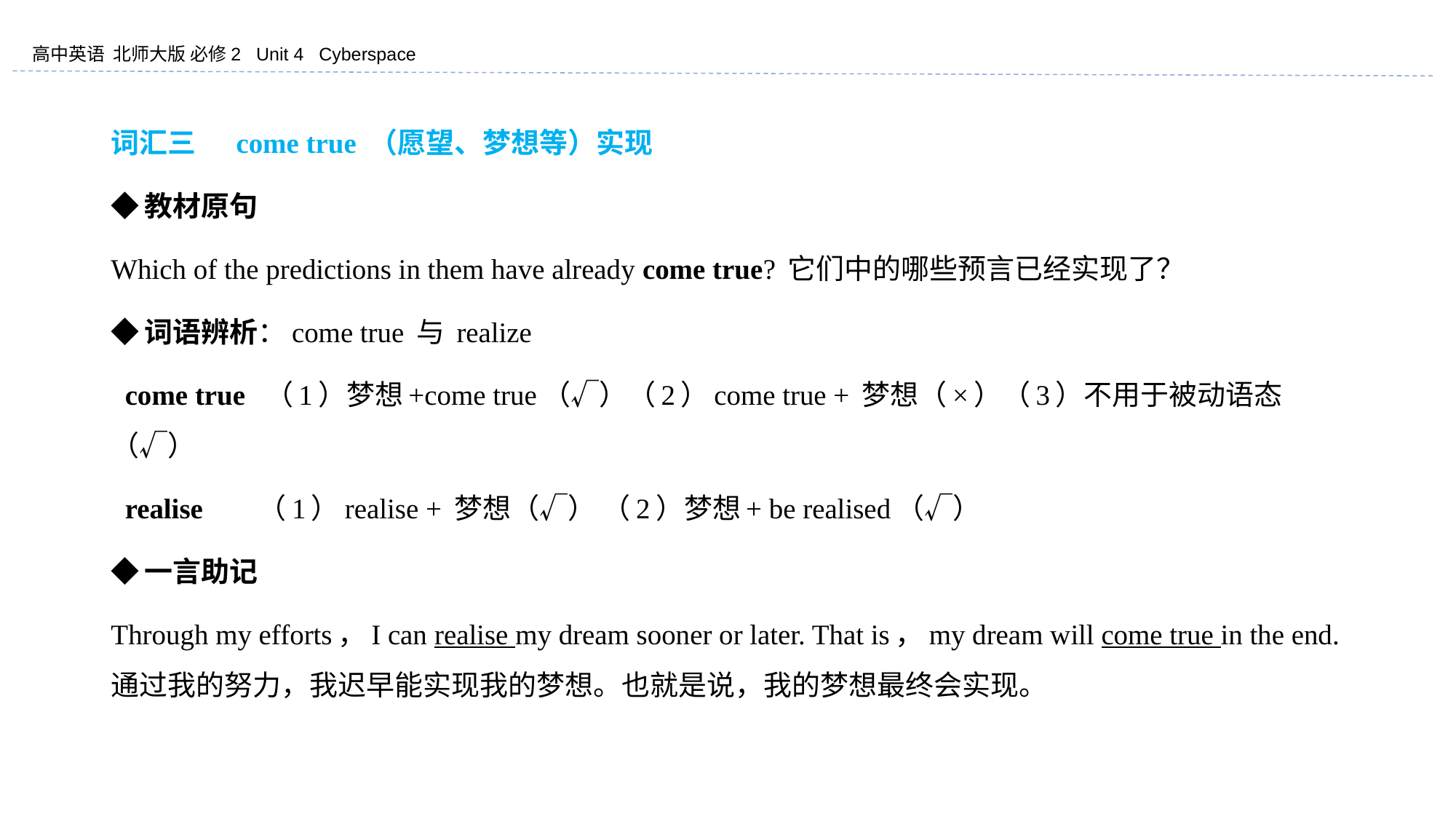

词汇三 　come true （愿望、梦想等）实现
◆教材原句
Which of the predictions in them have already come true? 它们中的哪些预言已经实现了？
◆词语辨析：come true 与 realize
  come true  （1）梦想+come true（√）（2）come true + 梦想（×）（3）不用于被动语态（√）
  realise       （1）realise + 梦想（√） （2）梦想+ be realised（√）
◆一言助记
Through my efforts，I can realise my dream sooner or later. That is，my dream will come true in the end. 通过我的努力，我迟早能实现我的梦想。也就是说，我的梦想最终会实现。